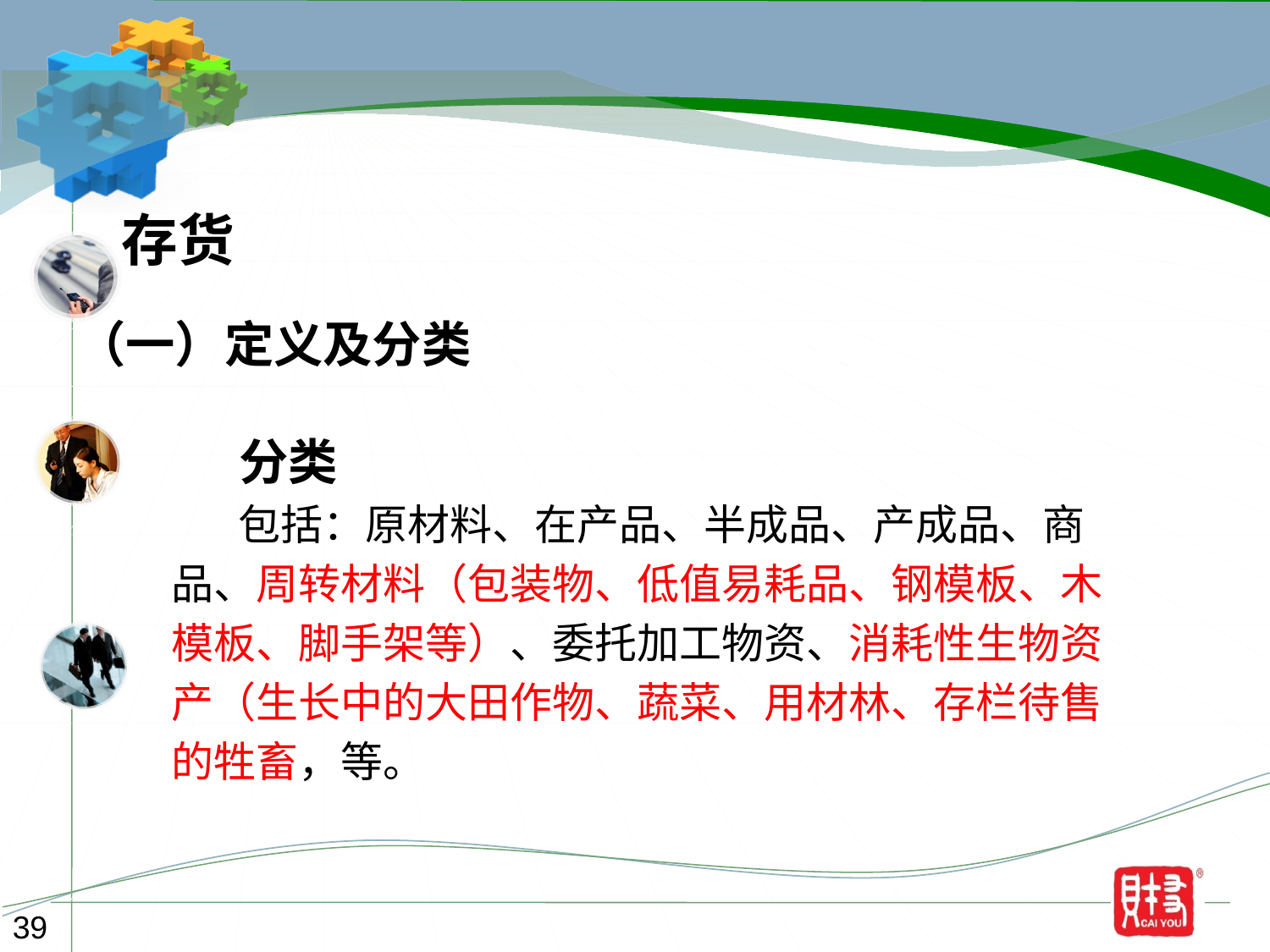

存货
（一）定义及分类
     分类
      包括：原材料、在产品、半成品、产成品、商
品、周转材料（包装物、低值易耗品、钢模板、木
模板、脚手架等）、委托加工物资、消耗性生物资
产（生长中的大田作物、蔬菜、用材林、存栏待售
的牲畜，等。
39